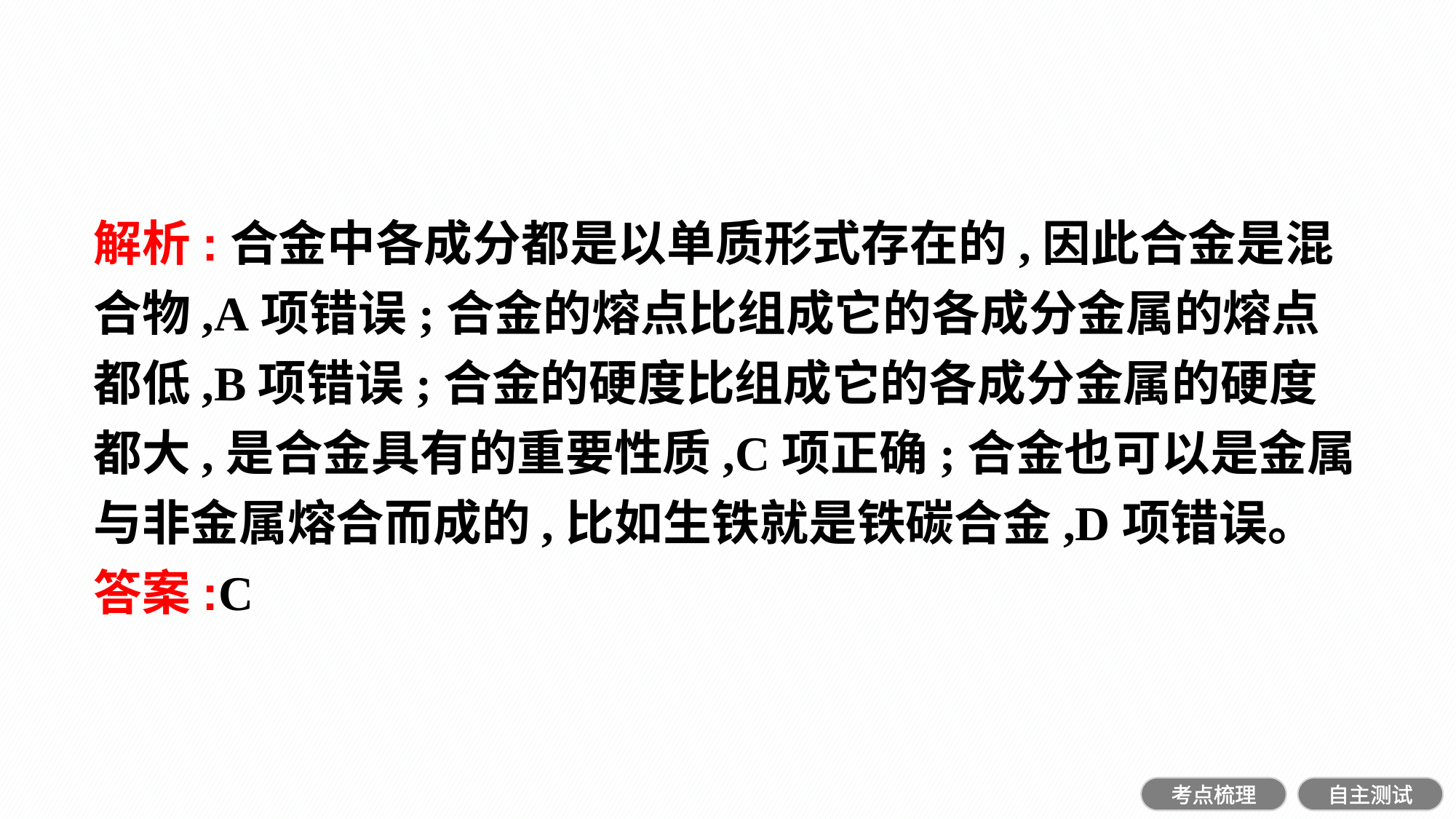

解析:合金中各成分都是以单质形式存在的,因此合金是混合物,A项错误;合金的熔点比组成它的各成分金属的熔点都低,B项错误;合金的硬度比组成它的各成分金属的硬度都大,是合金具有的重要性质,C项正确;合金也可以是金属与非金属熔合而成的,比如生铁就是铁碳合金,D项错误。
答案:C